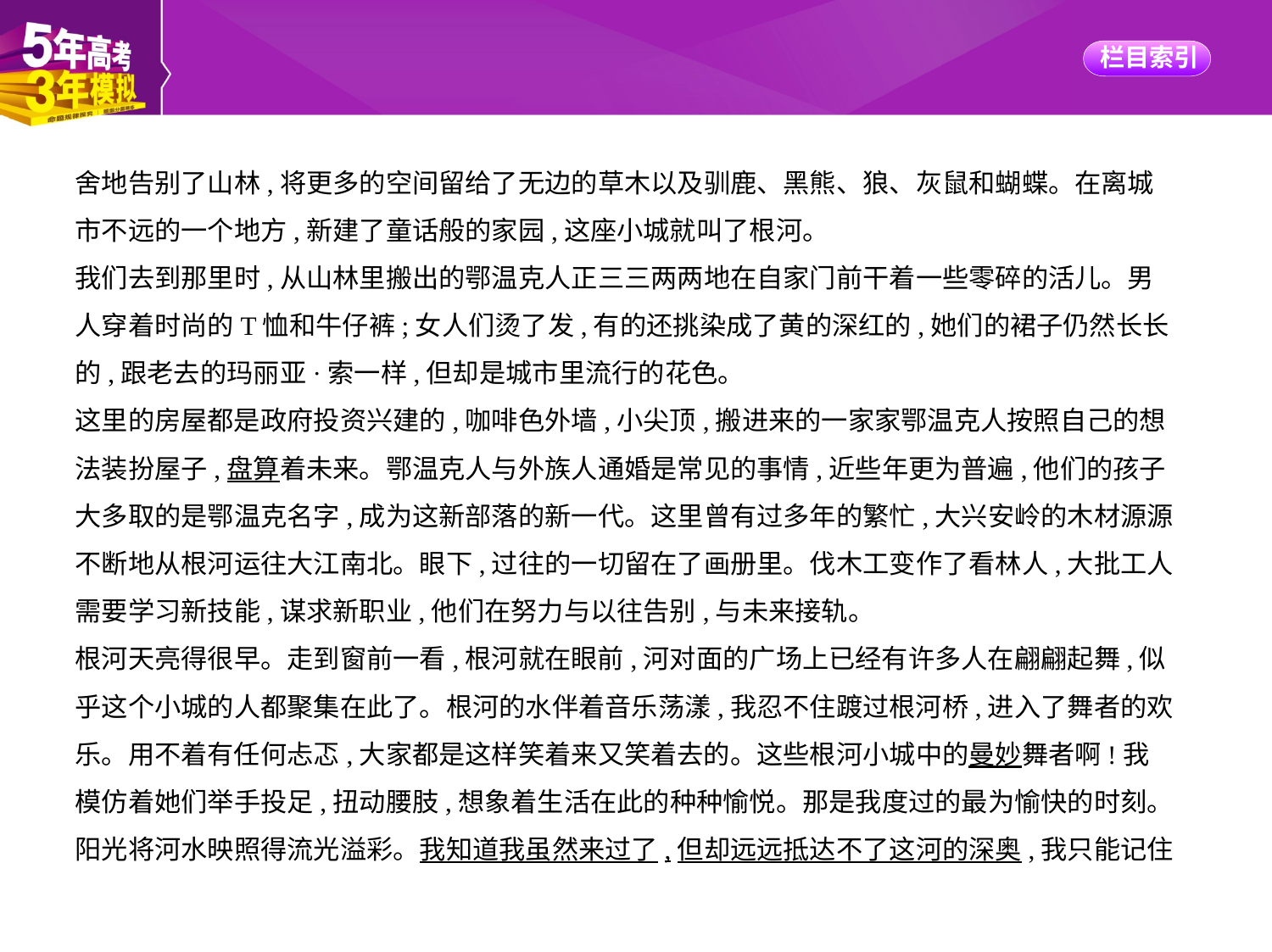

舍地告别了山林,将更多的空间留给了无边的草木以及驯鹿、黑熊、狼、灰鼠和蝴蝶。在离城
市不远的一个地方,新建了童话般的家园,这座小城就叫了根河。
我们去到那里时,从山林里搬出的鄂温克人正三三两两地在自家门前干着一些零碎的活儿。男
人穿着时尚的T恤和牛仔裤;女人们烫了发,有的还挑染成了黄的深红的,她们的裙子仍然长长
的,跟老去的玛丽亚·索一样,但却是城市里流行的花色。
这里的房屋都是政府投资兴建的,咖啡色外墙,小尖顶,搬进来的一家家鄂温克人按照自己的想
法装扮屋子,盘算着未来。鄂温克人与外族人通婚是常见的事情,近些年更为普遍,他们的孩子
大多取的是鄂温克名字,成为这新部落的新一代。这里曾有过多年的繁忙,大兴安岭的木材源源
不断地从根河运往大江南北。眼下,过往的一切留在了画册里。伐木工变作了看林人,大批工人
需要学习新技能,谋求新职业,他们在努力与以往告别,与未来接轨。
根河天亮得很早。走到窗前一看,根河就在眼前,河对面的广场上已经有许多人在翩翩起舞,似
乎这个小城的人都聚集在此了。根河的水伴着音乐荡漾,我忍不住踱过根河桥,进入了舞者的欢
乐。用不着有任何忐忑,大家都是这样笑着来又笑着去的。这些根河小城中的曼妙舞者啊!我
模仿着她们举手投足,扭动腰肢,想象着生活在此的种种愉悦。那是我度过的最为愉快的时刻。
阳光将河水映照得流光溢彩。我知道我虽然来过了,但却远远抵达不了这河的深奥,我只能记住